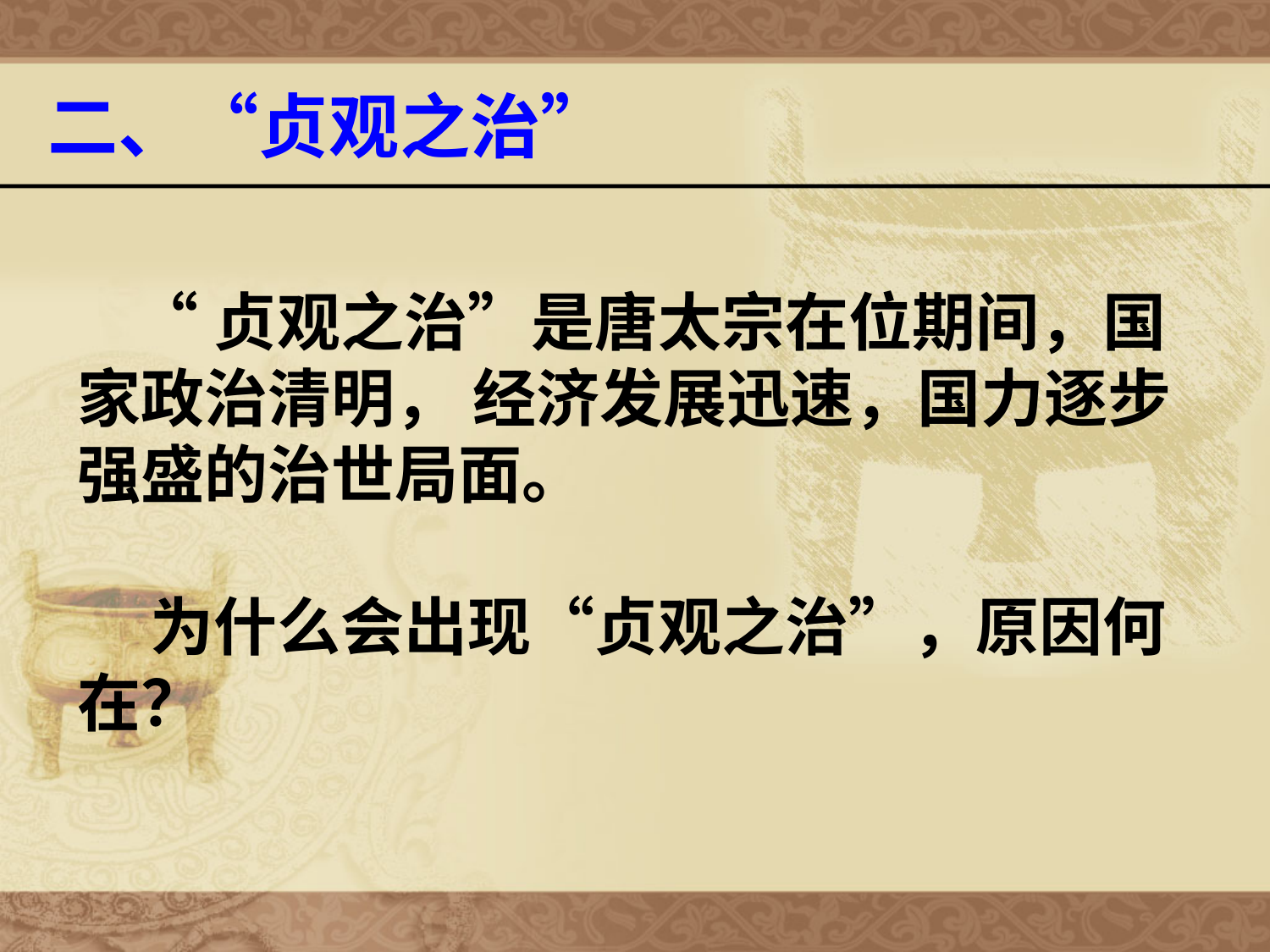

二、“贞观之治”

    “贞观之治”是唐太宗在位期间，国家政治清明， 经济发展迅速，国力逐步强盛的治世局面。

    为什么会出现“贞观之治”，原因何在？